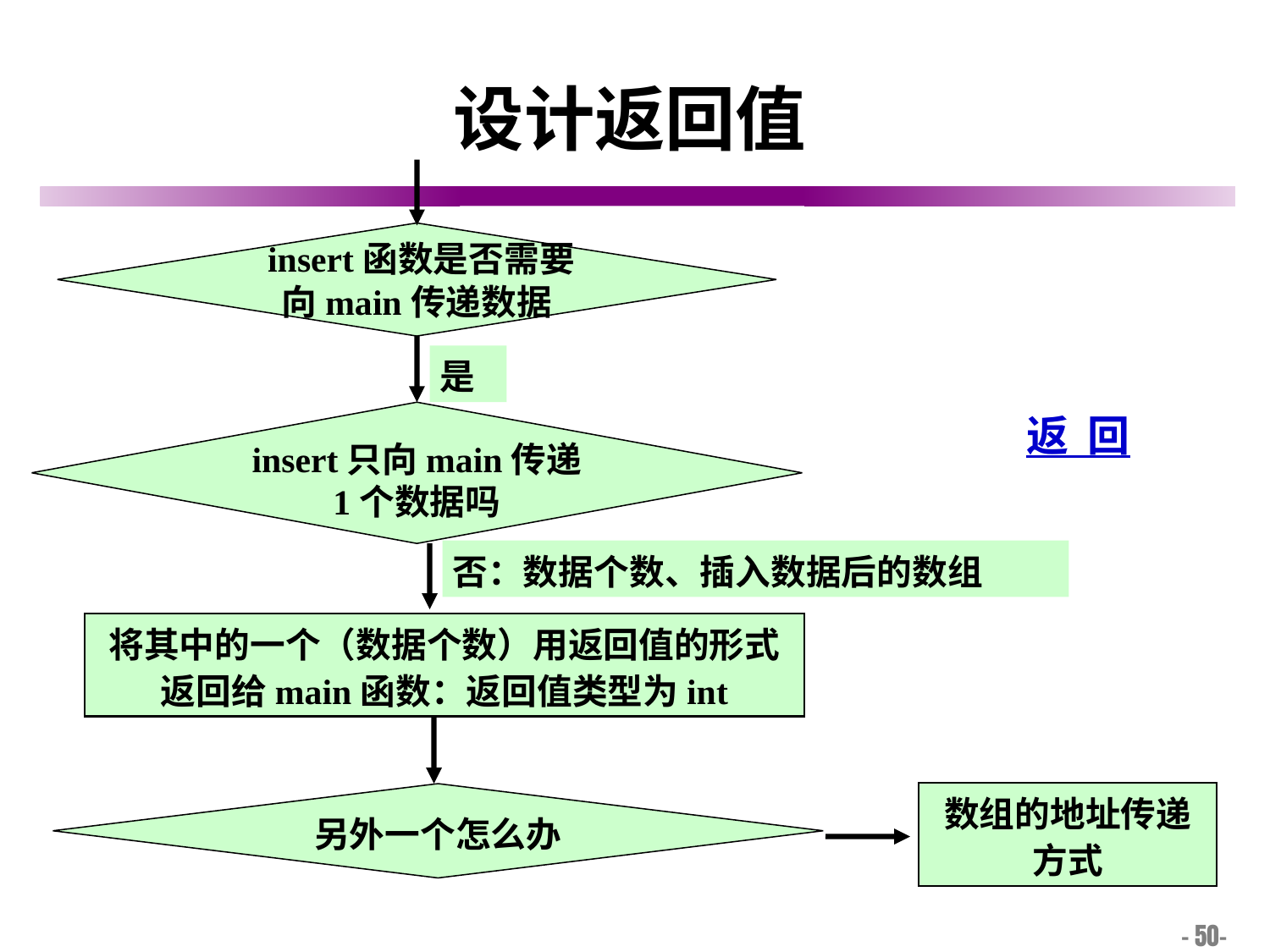

# 设计返回值

 insert函数是否需要
向main传递数据

是
insert只向main传递
1个数据吗
返  回
否：数据个数、插入数据后的数组

将其中的一个（数据个数）用返回值的形式返回给main函数：返回值类型为int

数组的地址传递方式
另外一个怎么办

 - 50-